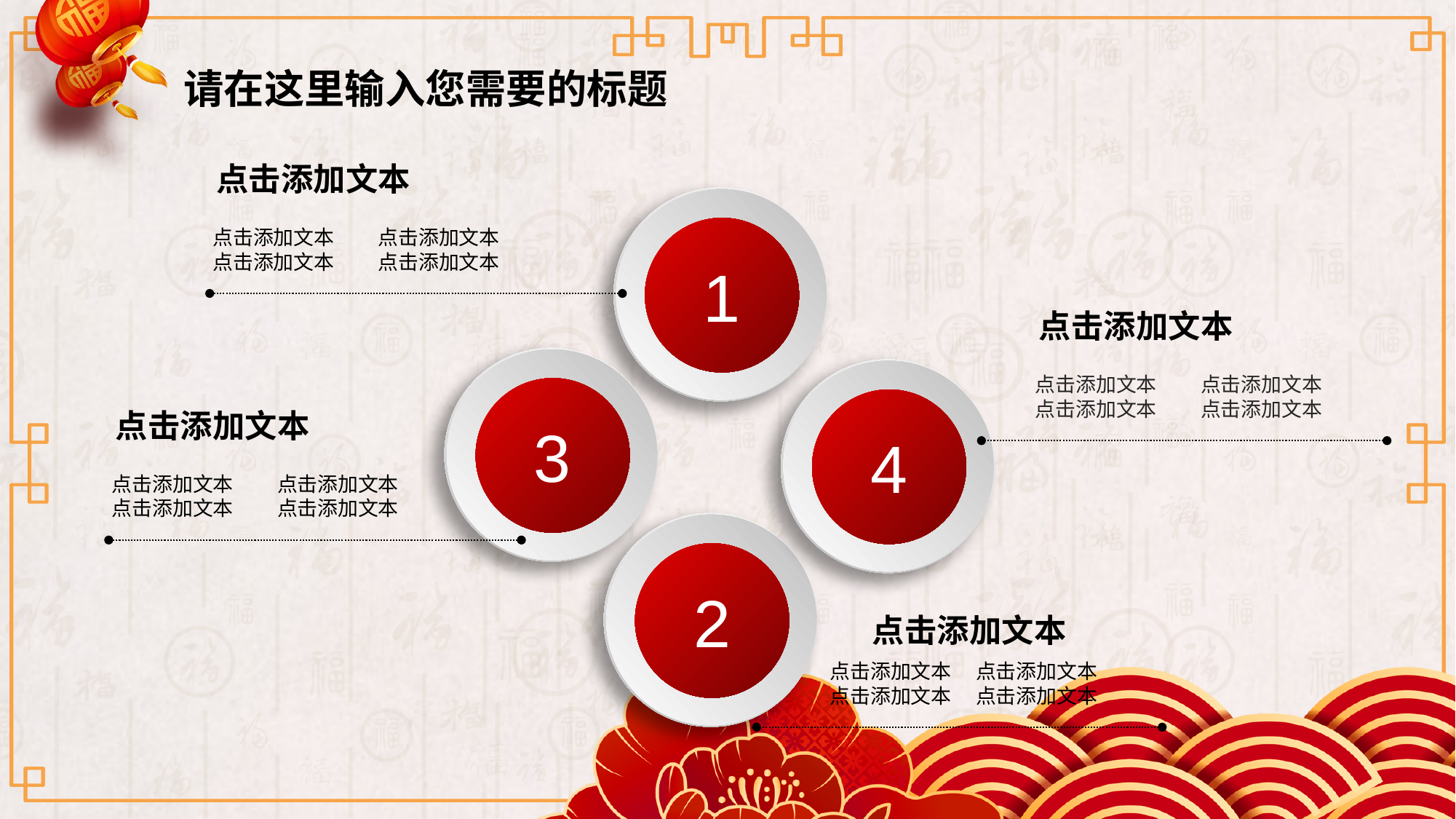

请在这里输入您需要的标题
点击添加文本
点击添加文本
点击添加文本
点击添加文本
点击添加文本

1
点击添加文本
点击添加文本
点击添加文本
点击添加文本
点击添加文本

3

4
点击添加文本
点击添加文本
点击添加文本
点击添加文本
点击添加文本

2
点击添加文本
点击添加文本
点击添加文本
点击添加文本
点击添加文本